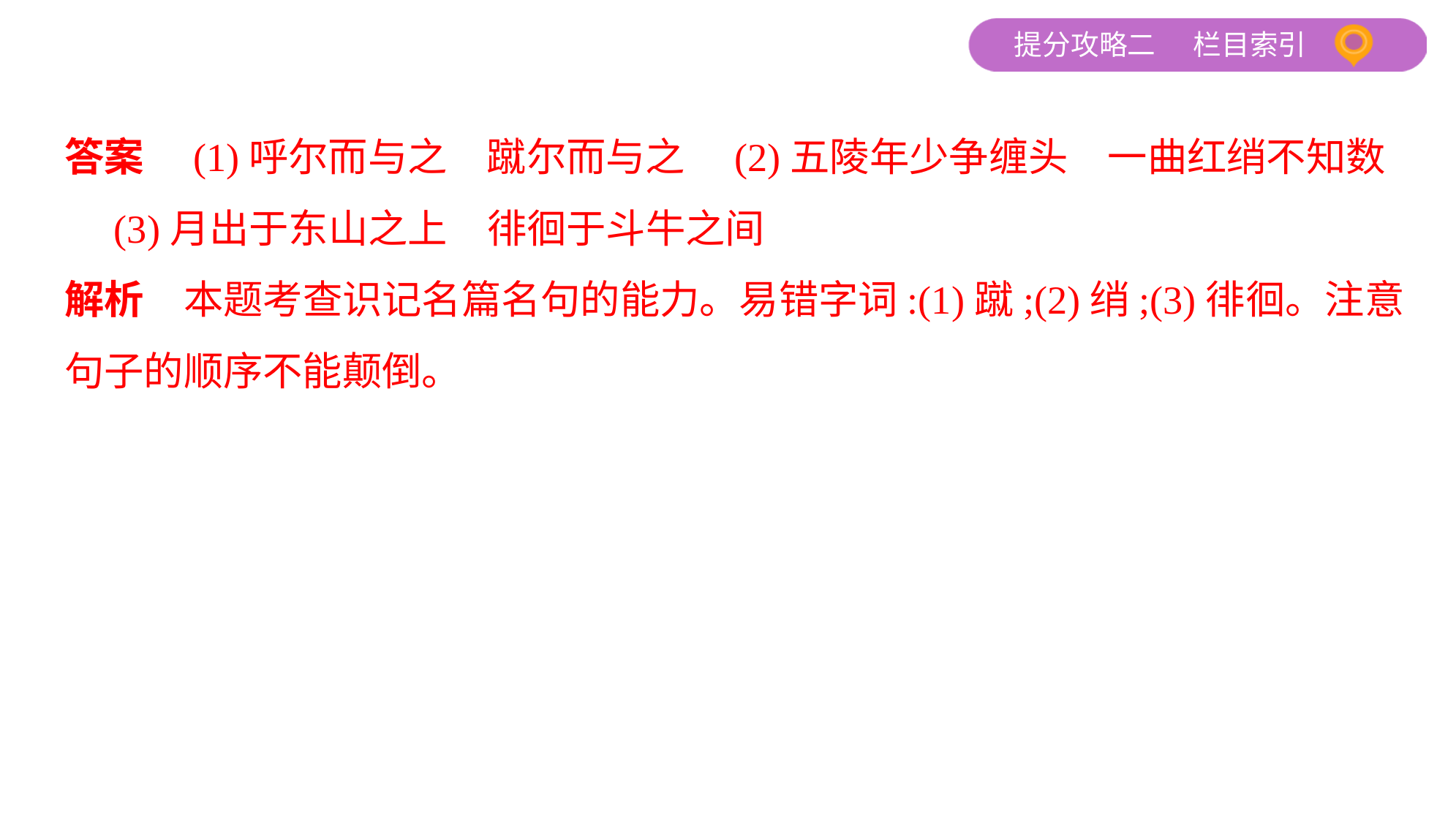

答案　(1)呼尔而与之　蹴尔而与之　(2)五陵年少争缠头　一曲红绡不知数
　(3)月出于东山之上　徘徊于斗牛之间
解析　本题考查识记名篇名句的能力。易错字词:(1)蹴;(2)绡;(3)徘徊。注意
句子的顺序不能颠倒。